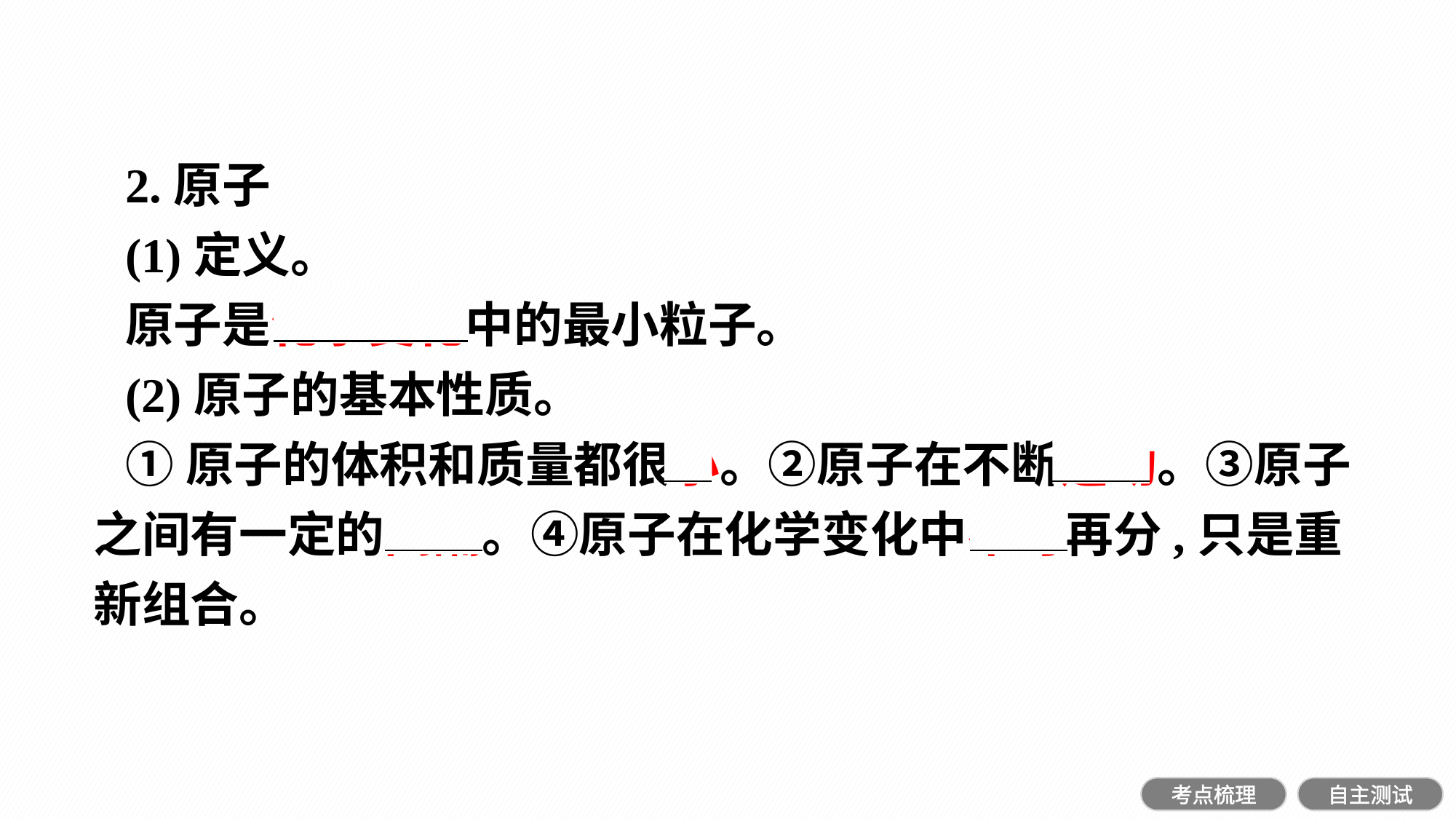

2.原子
(1)定义。
原子是化学变化中的最小粒子。
(2)原子的基本性质。
①原子的体积和质量都很小。②原子在不断运动。③原子之间有一定的间隔。④原子在化学变化中不可再分,只是重新组合。